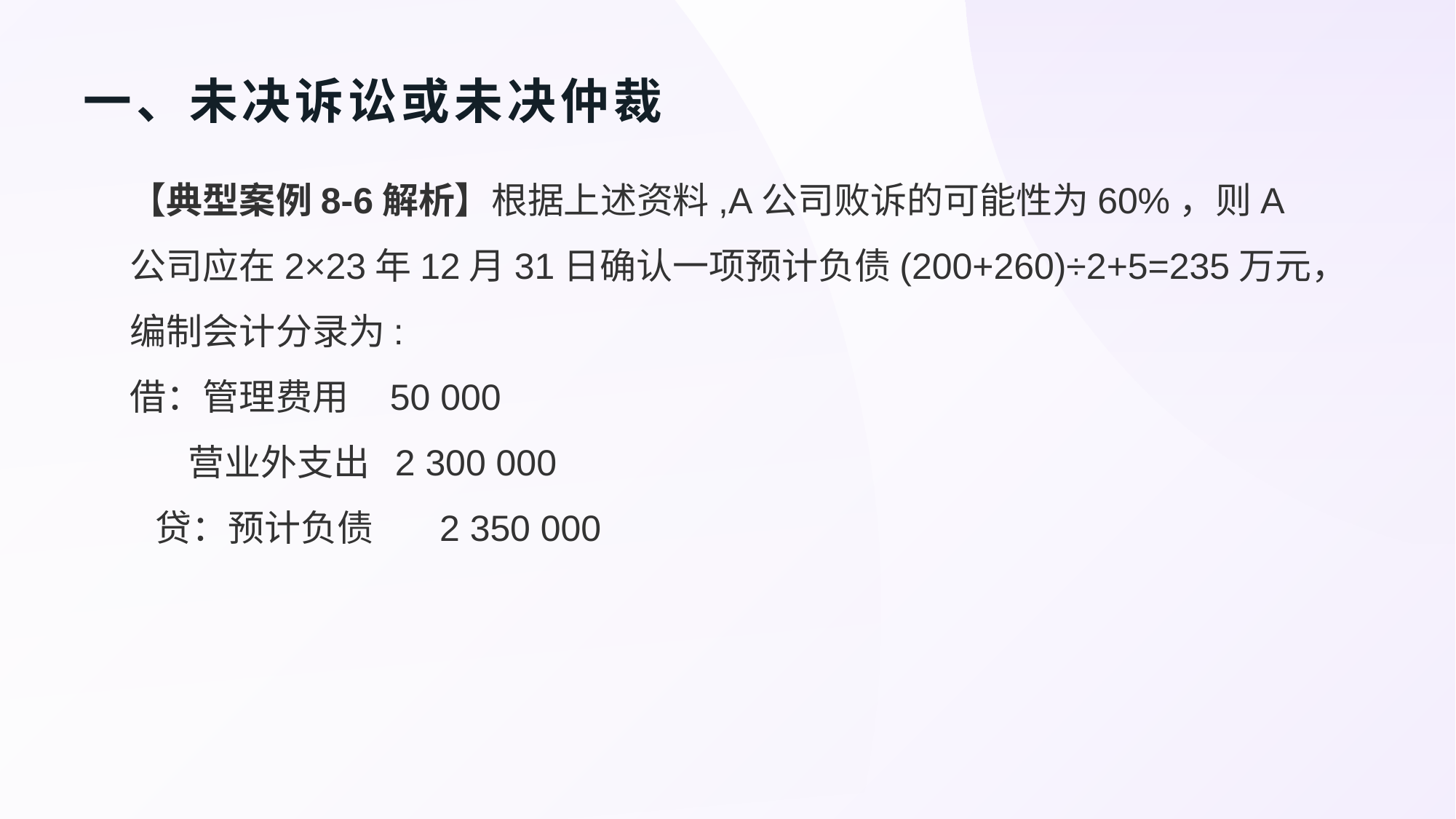

# 一、未决诉讼或未决仲裁
【典型案例8-6解析】根据上述资料,A公司败诉的可能性为60%，则A公司应在2×23年12月31日确认一项预计负债(200+260)÷2+5=235万元，编制会计分录为:
借：管理费用    50 000
      营业外支出  2 300 000
  贷：预计负债       2 350 000